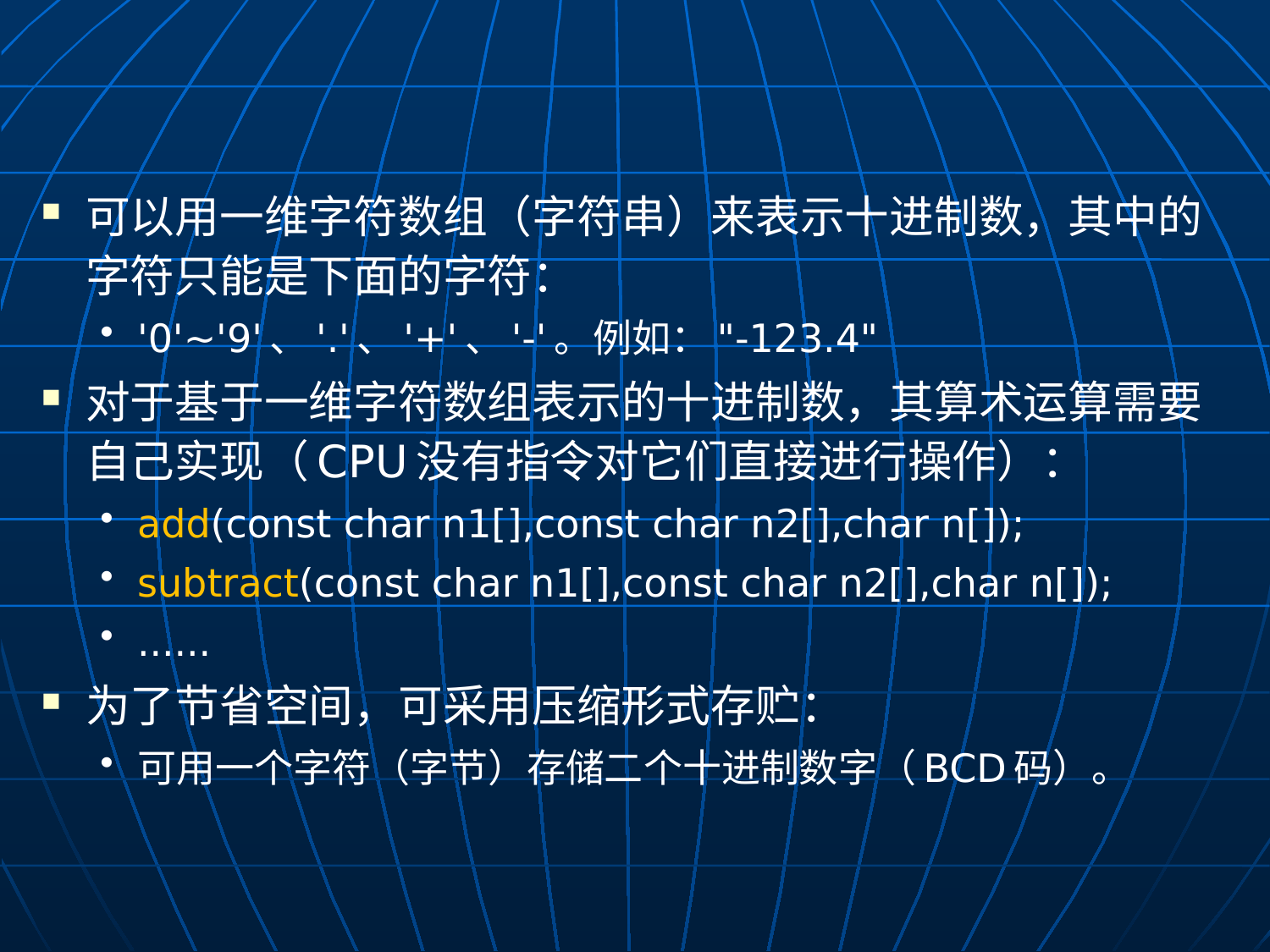

可以用一维字符数组（字符串）来表示十进制数，其中的字符只能是下面的字符：
'0'~'9'、'.'、'+'、'-'。例如："-123.4"
对于基于一维字符数组表示的十进制数，其算术运算需要自己实现（CPU没有指令对它们直接进行操作）：
add(const char n1[],const char n2[],char n[]);
subtract(const char n1[],const char n2[],char n[]);
......
为了节省空间，可采用压缩形式存贮：
可用一个字符（字节）存储二个十进制数字（BCD码）。